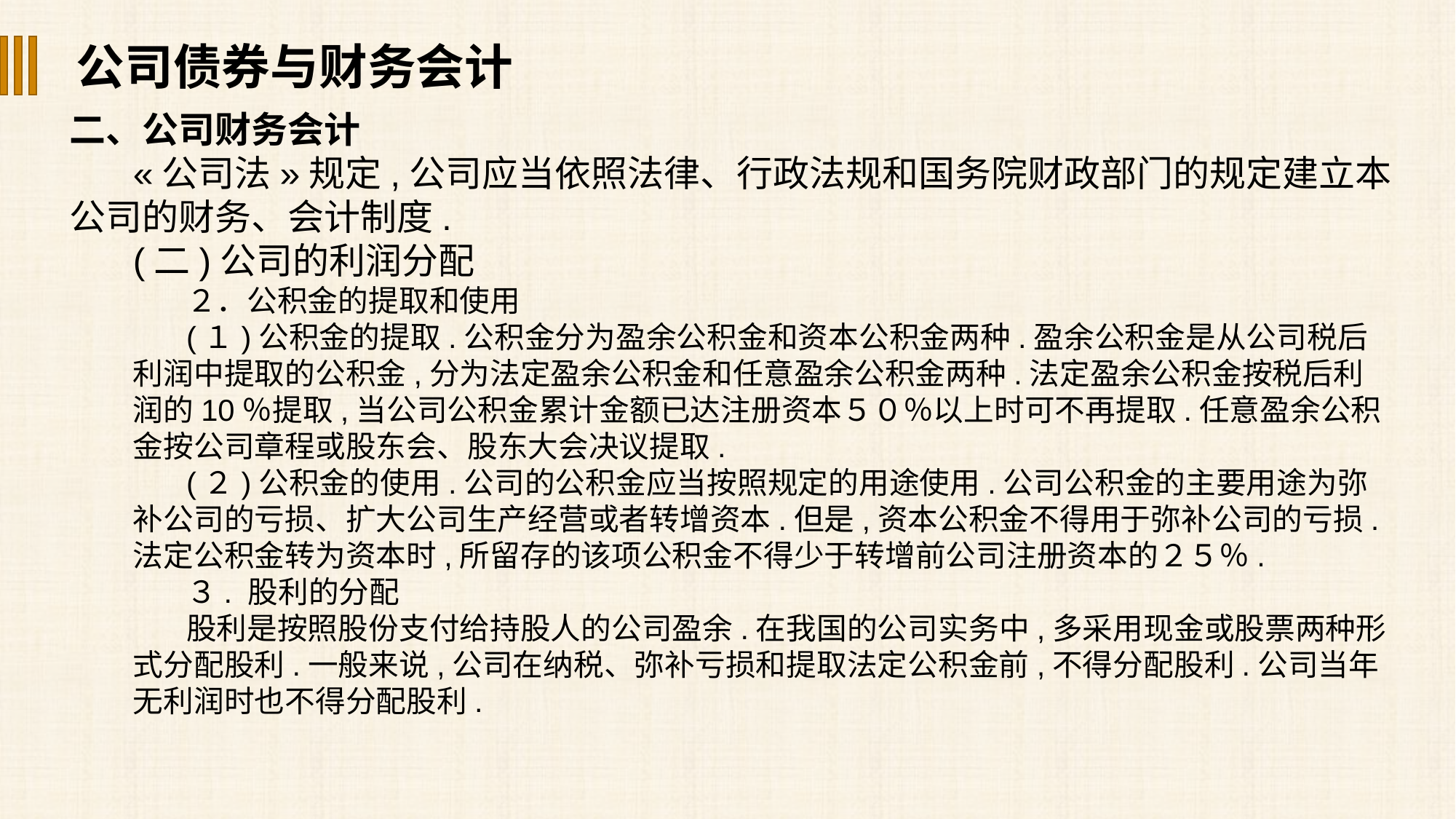

公司债券与财务会计

二、公司财务会计
«公司法»规定,公司应当依照法律、行政法规和国务院财政部门的规定建立本公司的财务、会计制度.
(二)公司的利润分配
２．公积金的提取和使用
(１)公积金的提取.公积金分为盈余公积金和资本公积金两种.盈余公积金是从公司税后利润中提取的公积金,分为法定盈余公积金和任意盈余公积金两种.法定盈余公积金按税后利润的10％提取,当公司公积金累计金额已达注册资本５０％以上时可不再提取.任意盈余公积金按公司章程或股东会、股东大会决议提取.
(２)公积金的使用.公司的公积金应当按照规定的用途使用.公司公积金的主要用途为弥补公司的亏损、扩大公司生产经营或者转增资本.但是,资本公积金不得用于弥补公司的亏损.法定公积金转为资本时,所留存的该项公积金不得少于转增前公司注册资本的２５％.
３. 股利的分配
股利是按照股份支付给持股人的公司盈余.在我国的公司实务中,多采用现金或股票两种形式分配股利.一般来说,公司在纳税、弥补亏损和提取法定公积金前,不得分配股利.公司当年无利润时也不得分配股利.